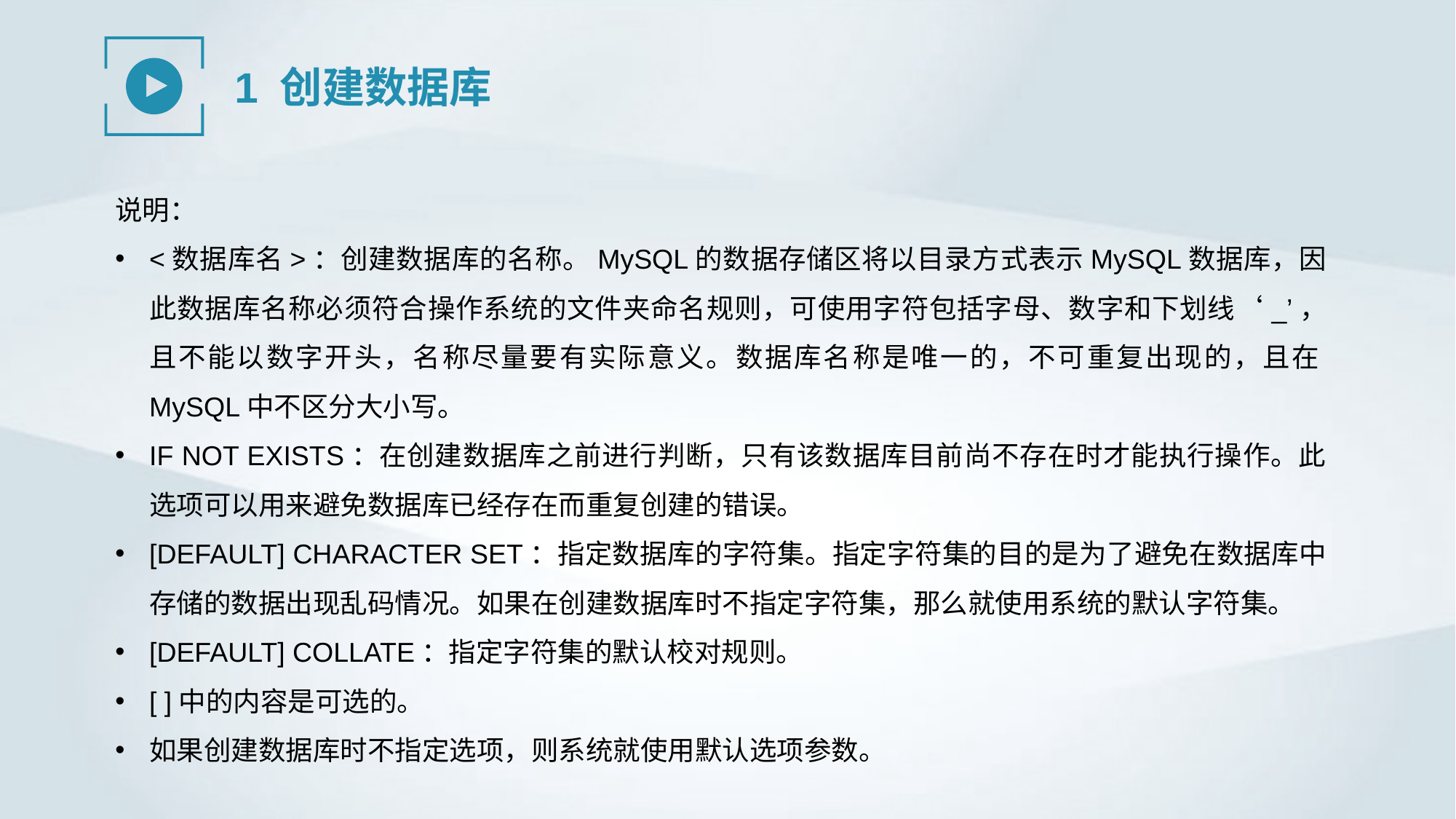

1 创建数据库
说明：
<数据库名>：创建数据库的名称。MySQL的数据存储区将以目录方式表示MySQL数据库，因此数据库名称必须符合操作系统的文件夹命名规则，可使用字符包括字母、数字和下划线‘_’，且不能以数字开头，名称尽量要有实际意义。数据库名称是唯一的，不可重复出现的，且在MySQL中不区分大小写。
IF NOT EXISTS：在创建数据库之前进行判断，只有该数据库目前尚不存在时才能执行操作。此选项可以用来避免数据库已经存在而重复创建的错误。
[DEFAULT] CHARACTER SET：指定数据库的字符集。指定字符集的目的是为了避免在数据库中存储的数据出现乱码情况。如果在创建数据库时不指定字符集，那么就使用系统的默认字符集。
[DEFAULT] COLLATE：指定字符集的默认校对规则。
[ ]中的内容是可选的。
如果创建数据库时不指定选项，则系统就使用默认选项参数。